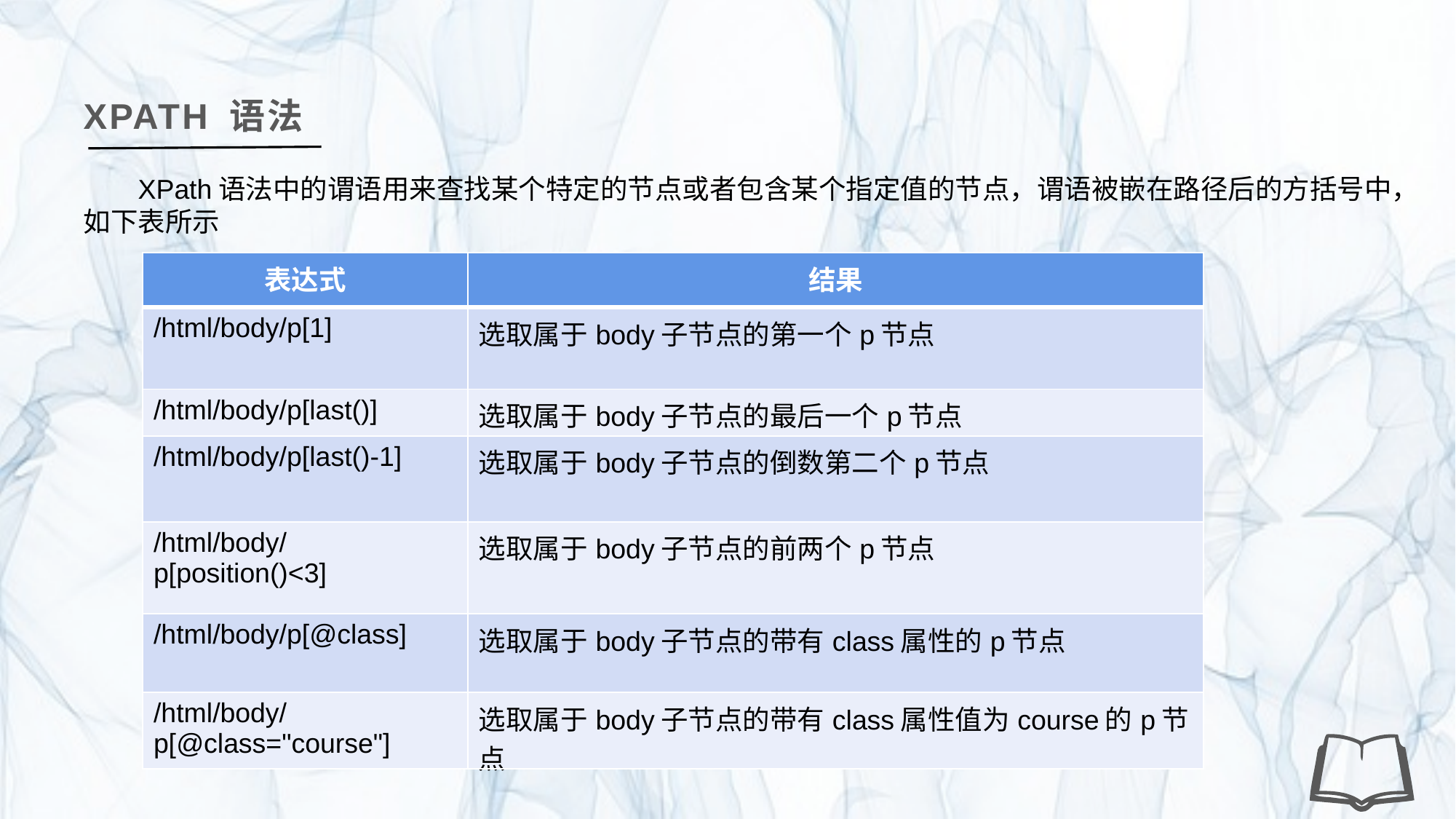

XPATH 语法
XPath语法中的谓语用来查找某个特定的节点或者包含某个指定值的节点，谓语被嵌在路径后的方括号中，如下表所示
| 表达式 | 结果 |
| --- | --- |
| /html/body/p[1] | 选取属于body子节点的第一个p节点 |
| /html/body/p[last()] | 选取属于body子节点的最后一个p节点 |
| /html/body/p[last()-1] | 选取属于body子节点的倒数第二个p节点 |
| /html/body/p[position()<3] | 选取属于body子节点的前两个p节点 |
| /html/body/p[@class] | 选取属于body子节点的带有class属性的p节点 |
| /html/body/p[@class="course"] | 选取属于body子节点的带有class属性值为course的p节点 |

42